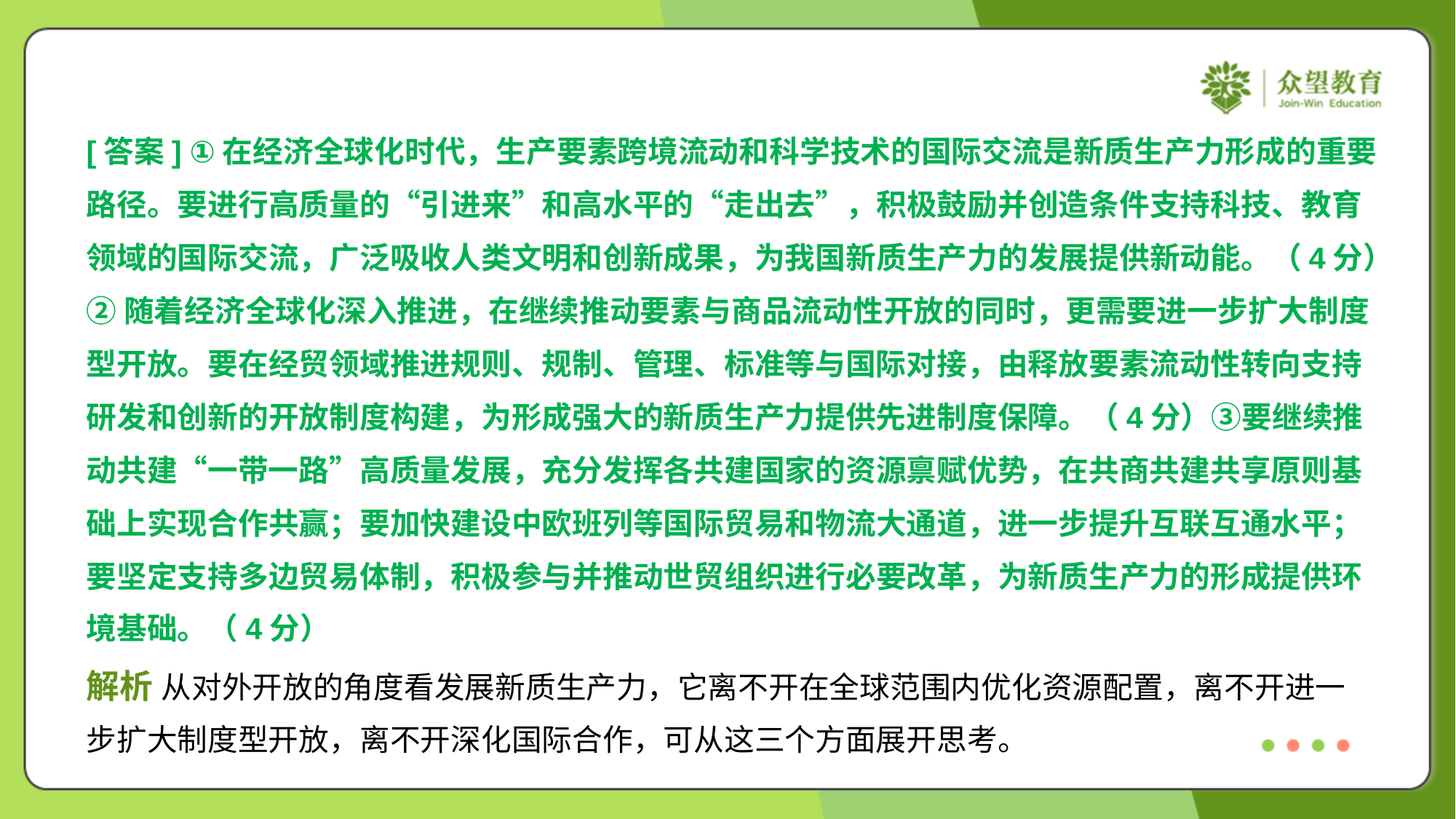

[答案] ①在经济全球化时代，生产要素跨境流动和科学技术的国际交流是新质生产力形成的重要
路径。要进行高质量的“引进来”和高水平的“走出去”，积极鼓励并创造条件支持科技、教育
领域的国际交流，广泛吸收人类文明和创新成果，为我国新质生产力的发展提供新动能。（4分）
②随着经济全球化深入推进，在继续推动要素与商品流动性开放的同时，更需要进一步扩大制度
型开放。要在经贸领域推进规则、规制、管理、标准等与国际对接，由释放要素流动性转向支持
研发和创新的开放制度构建，为形成强大的新质生产力提供先进制度保障。（4分）③要继续推
动共建“一带一路”高质量发展，充分发挥各共建国家的资源禀赋优势，在共商共建共享原则基
础上实现合作共赢；要加快建设中欧班列等国际贸易和物流大通道，进一步提升互联互通水平；
要坚定支持多边贸易体制，积极参与并推动世贸组织进行必要改革，为新质生产力的形成提供环
境基础。（4分）
解析 从对外开放的角度看发展新质生产力，它离不开在全球范围内优化资源配置，离不开进一
步扩大制度型开放，离不开深化国际合作，可从这三个方面展开思考。